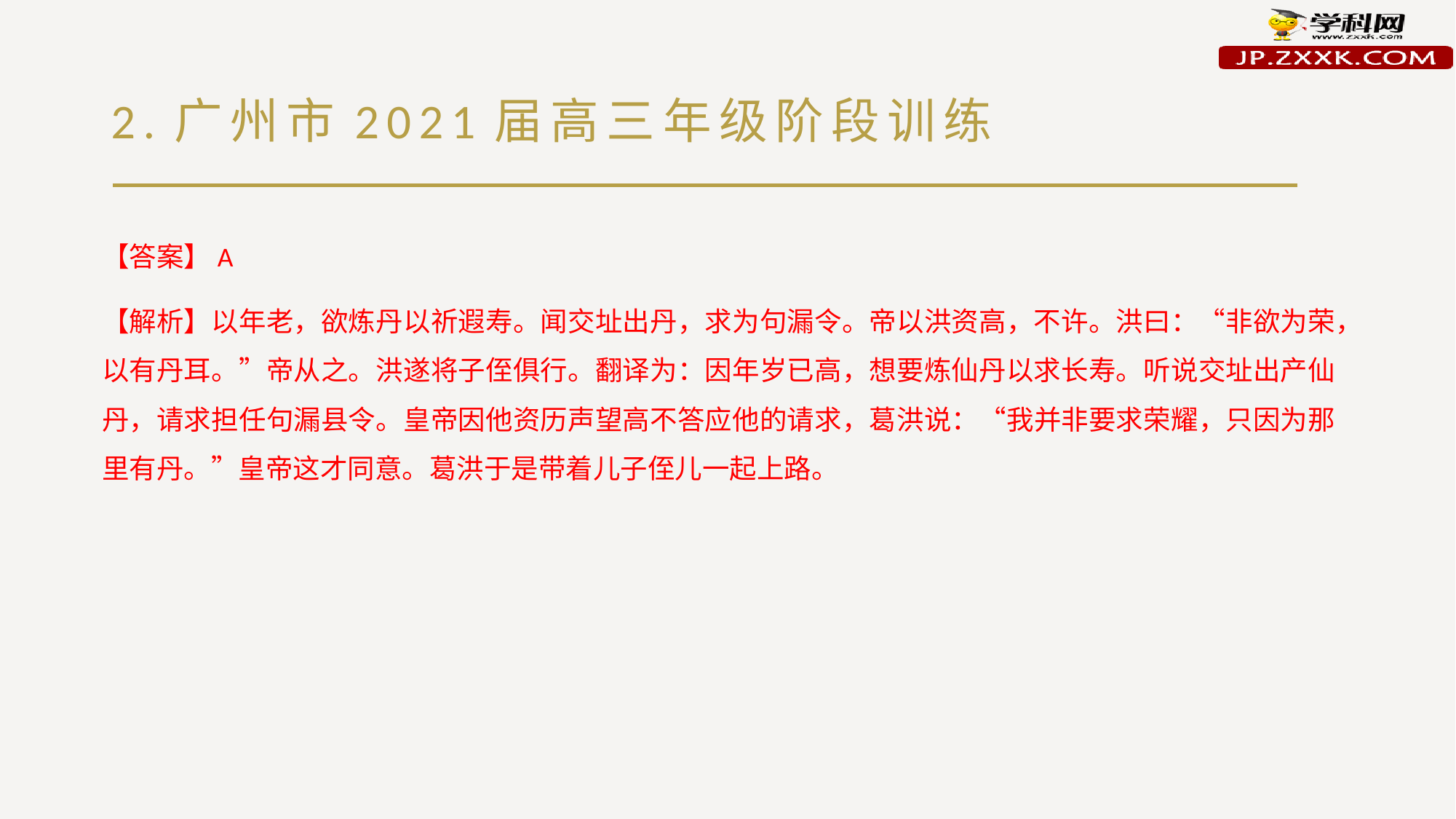

# 2.广州市2021届高三年级阶段训练
【答案】A
【解析】以年老，欲炼丹以祈遐寿。闻交址出丹，求为句漏令。帝以洪资高，不许。洪曰：“非欲为荣，以有丹耳。”帝从之。洪遂将子侄俱行。翻译为：因年岁已高，想要炼仙丹以求长寿。听说交址出产仙丹，请求担任句漏县令。皇帝因他资历声望高不答应他的请求，葛洪说：“我并非要求荣耀，只因为那里有丹。”皇帝这才同意。葛洪于是带着儿子侄儿一起上路。